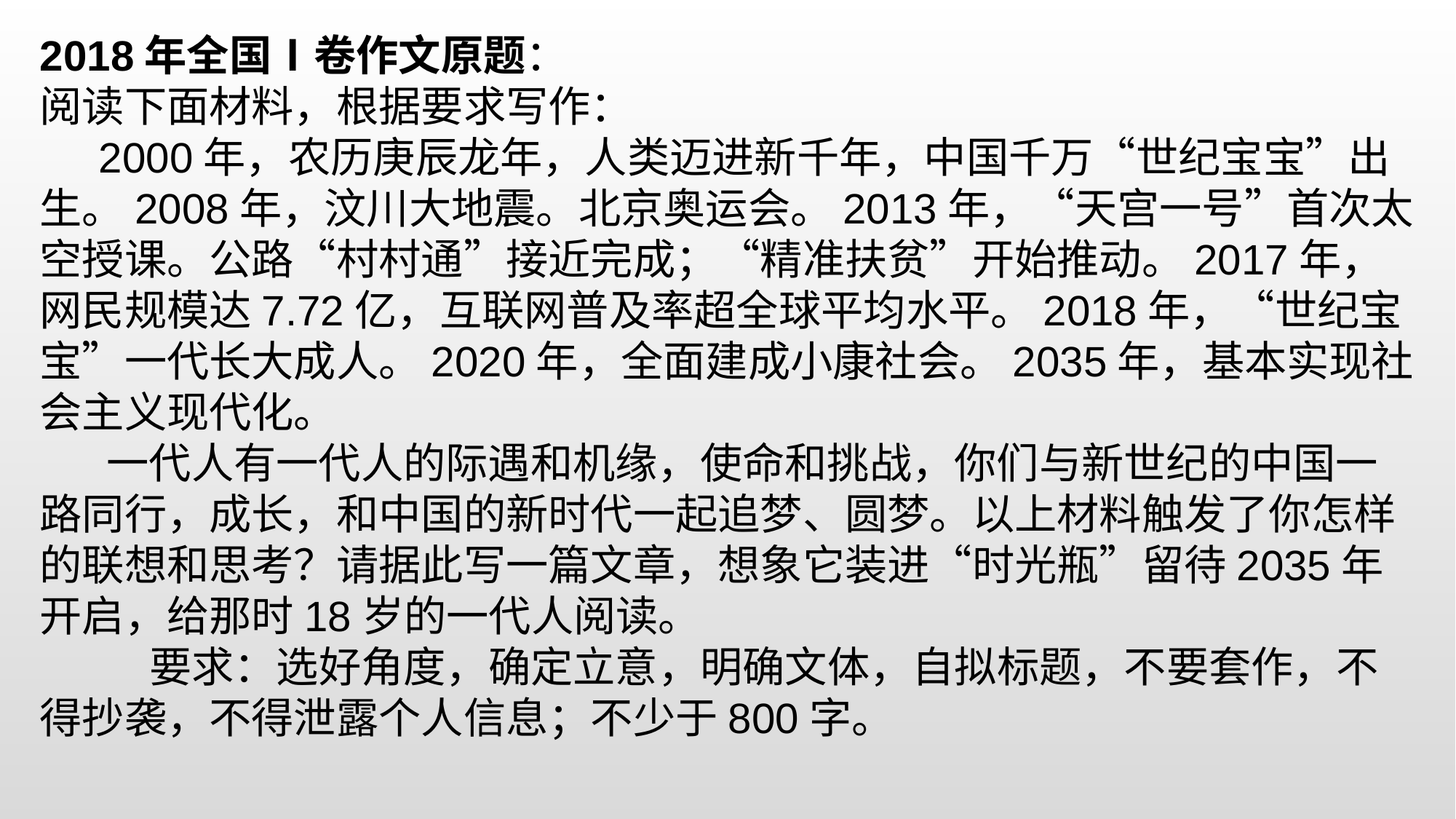

2018年全国Ⅰ卷作文原题：阅读下面材料，根据要求写作：     2000年，农历庚辰龙年，人类迈进新千年，中国千万“世纪宝宝”出生。2008年，汶川大地震。北京奥运会。2013年，“天宫一号”首次太空授课。公路“村村通”接近完成；“精准扶贫”开始推动。2017年，网民规模达7.72亿，互联网普及率超全球平均水平。2018年，“世纪宝宝”一代长大成人。2020年，全面建成小康社会。2035年，基本实现社会主义现代化。      一代人有一代人的际遇和机缘，使命和挑战，你们与新世纪的中国一路同行，成长，和中国的新时代一起追梦、圆梦。以上材料触发了你怎样的联想和思考？请据此写一篇文章，想象它装进“时光瓶”留待2035年开启，给那时18岁的一代人阅读。      要求：选好角度，确定立意，明确文体，自拟标题，不要套作，不得抄袭，不得泄露个人信息；不少于800字。